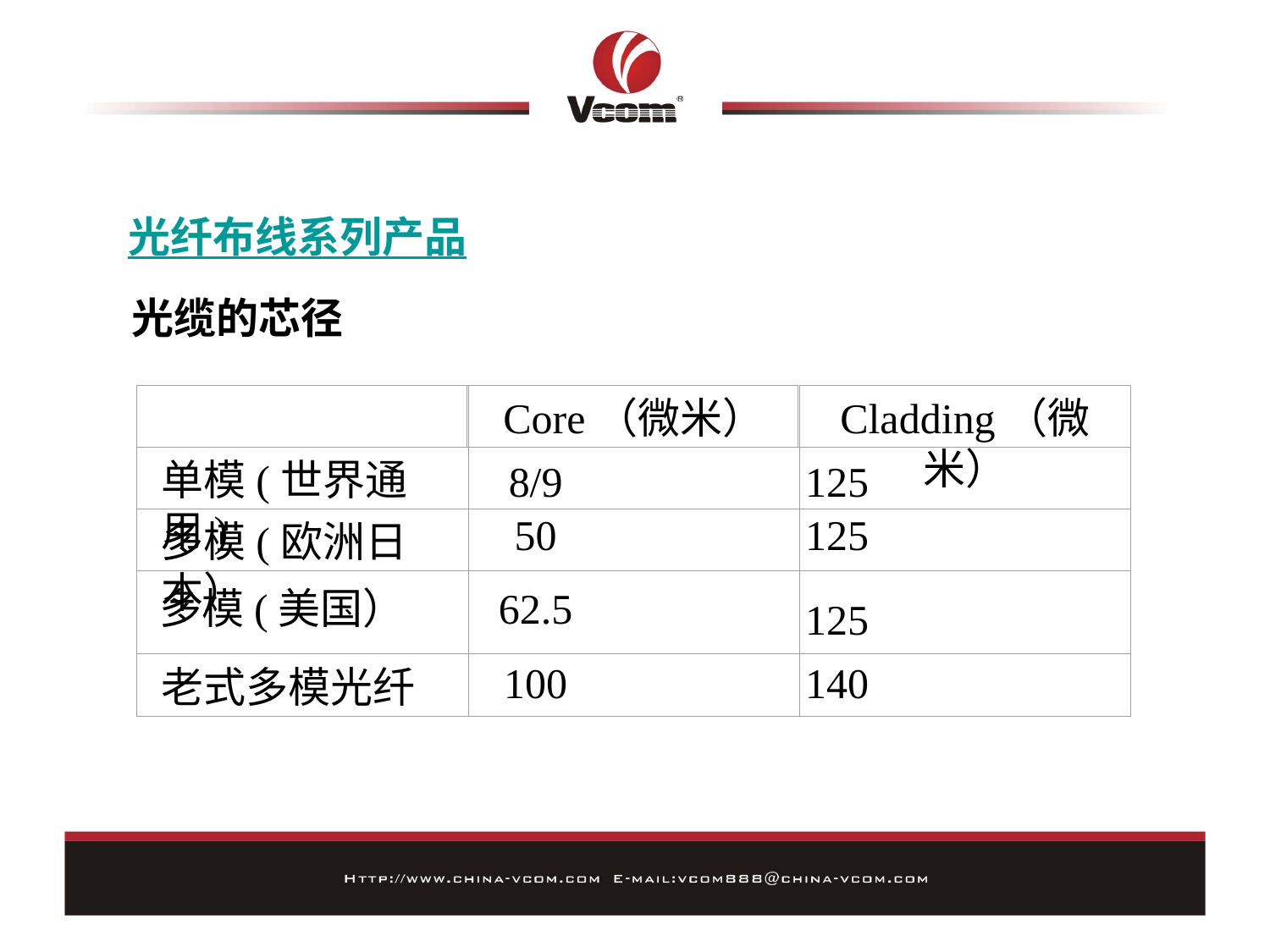

光纤布线系列产品
光缆的芯径

Core（微米）

Cladding（微米）

单模(世界通用)

8/9
125

50
125

多模(欧洲日本）

多模(美国）
62.5

125

100
140

老式多模光纤